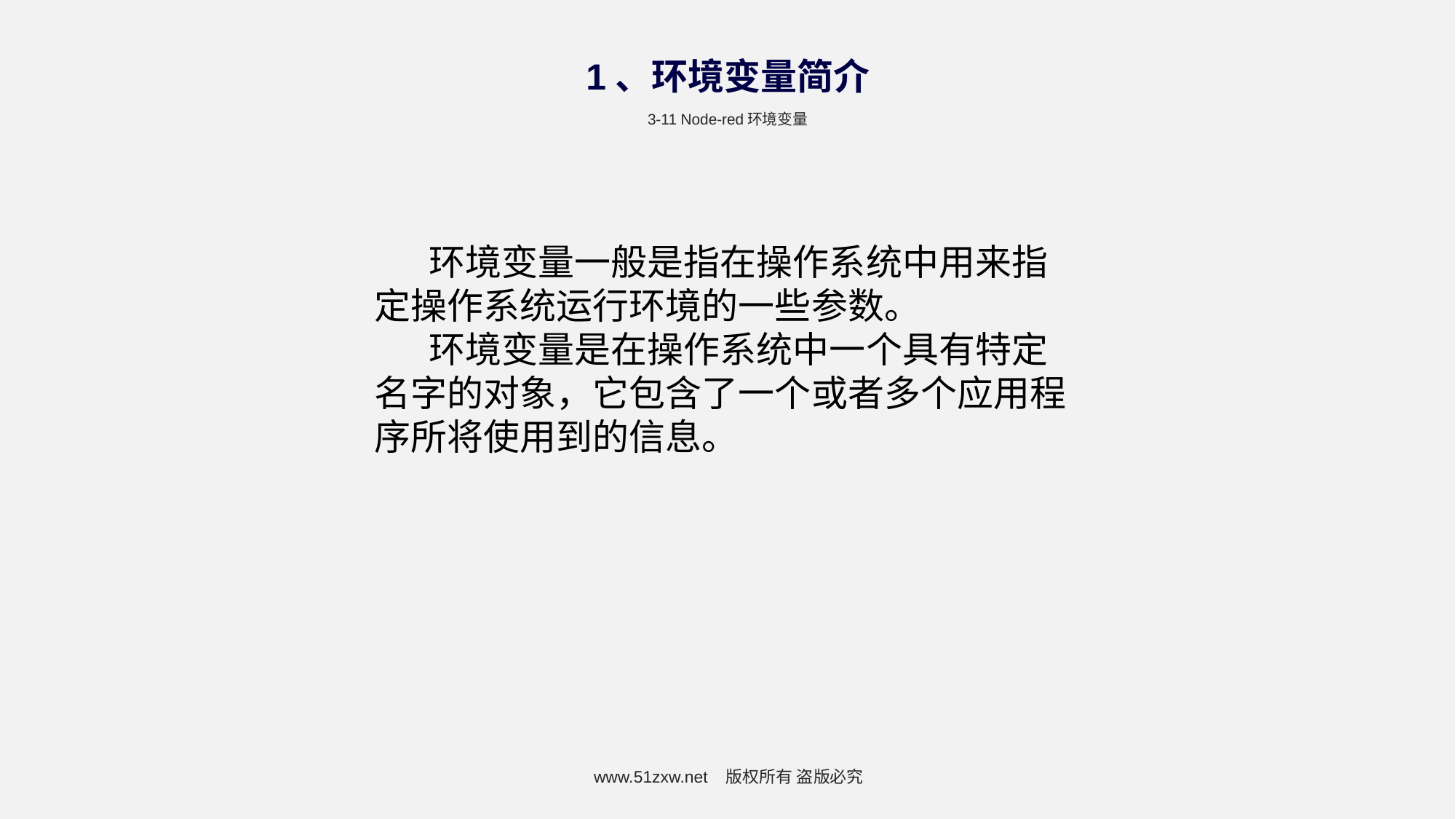

1、环境变量简介
3-11 Node-red环境变量
环境变量一般是指在操作系统中用来指定操作系统运行环境的一些参数。
环境变量是在操作系统中一个具有特定名字的对象，它包含了一个或者多个应用程序所将使用到的信息。
www.51zxw.net   版权所有 盗版必究